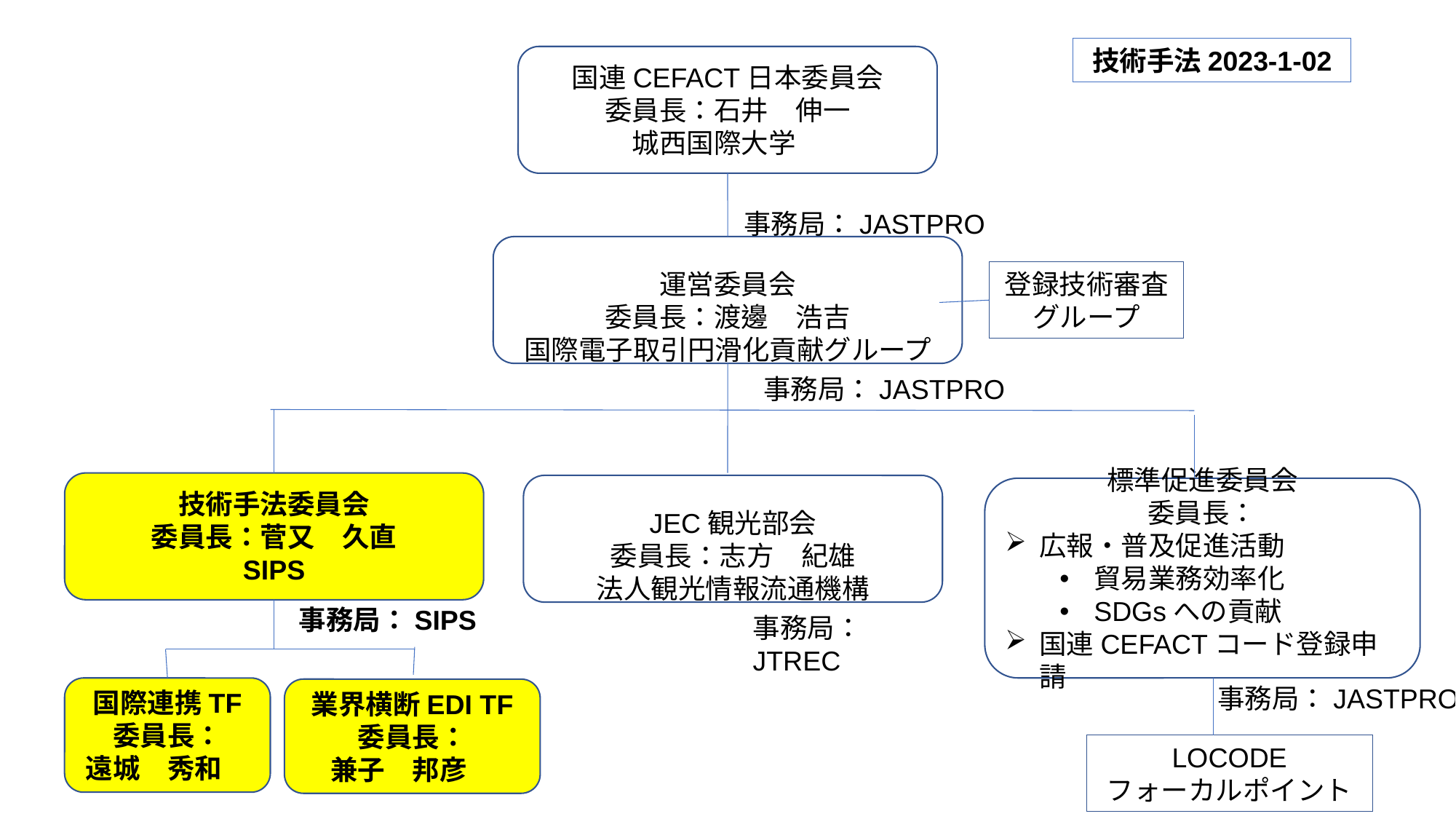

技術手法2023-1-02
国連CEFACT日本委員会
委員長：石井　伸一
城西国際大学
事務局：JASTPRO

運営委員会
委員長：渡邊　浩吉
国際電子取引円滑化貢献グループ
登録技術審査
グループ
事務局：JASTPRO

技術手法委員会
委員長：菅又　久直
SIPS

JEC観光部会
委員長：志方　紀雄
法人観光情報流通機構

標準促進委員会
委員長：
広報・普及促進活動
貿易業務効率化
SDGsへの貢献
国連CEFACTコード登録申請

事務局：SIPS
事務局：JTREC
事務局：JASTPRO
国際連携TF
委員長：
遠城　秀和
業界横断EDI TF
委員長：
兼子　邦彦
LOCODE
フォーカルポイント